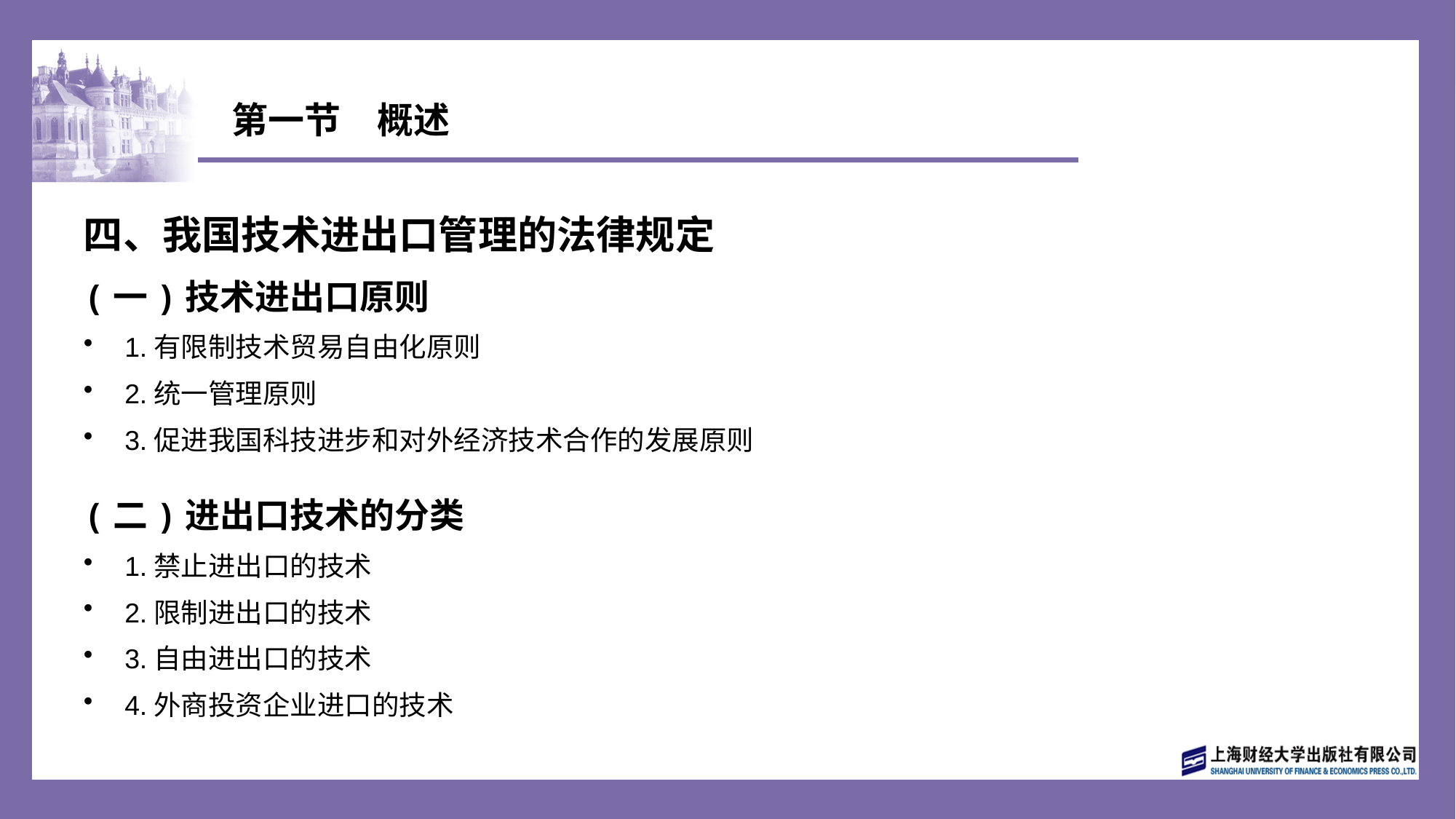

# 第一节　概述
四、我国技术进出口管理的法律规定
(一)技术进出口原则
1.有限制技术贸易自由化原则
2.统一管理原则
3.促进我国科技进步和对外经济技术合作的发展原则
(二)进出口技术的分类
1.禁止进出口的技术
2.限制进出口的技术
3.自由进出口的技术
4.外商投资企业进口的技术